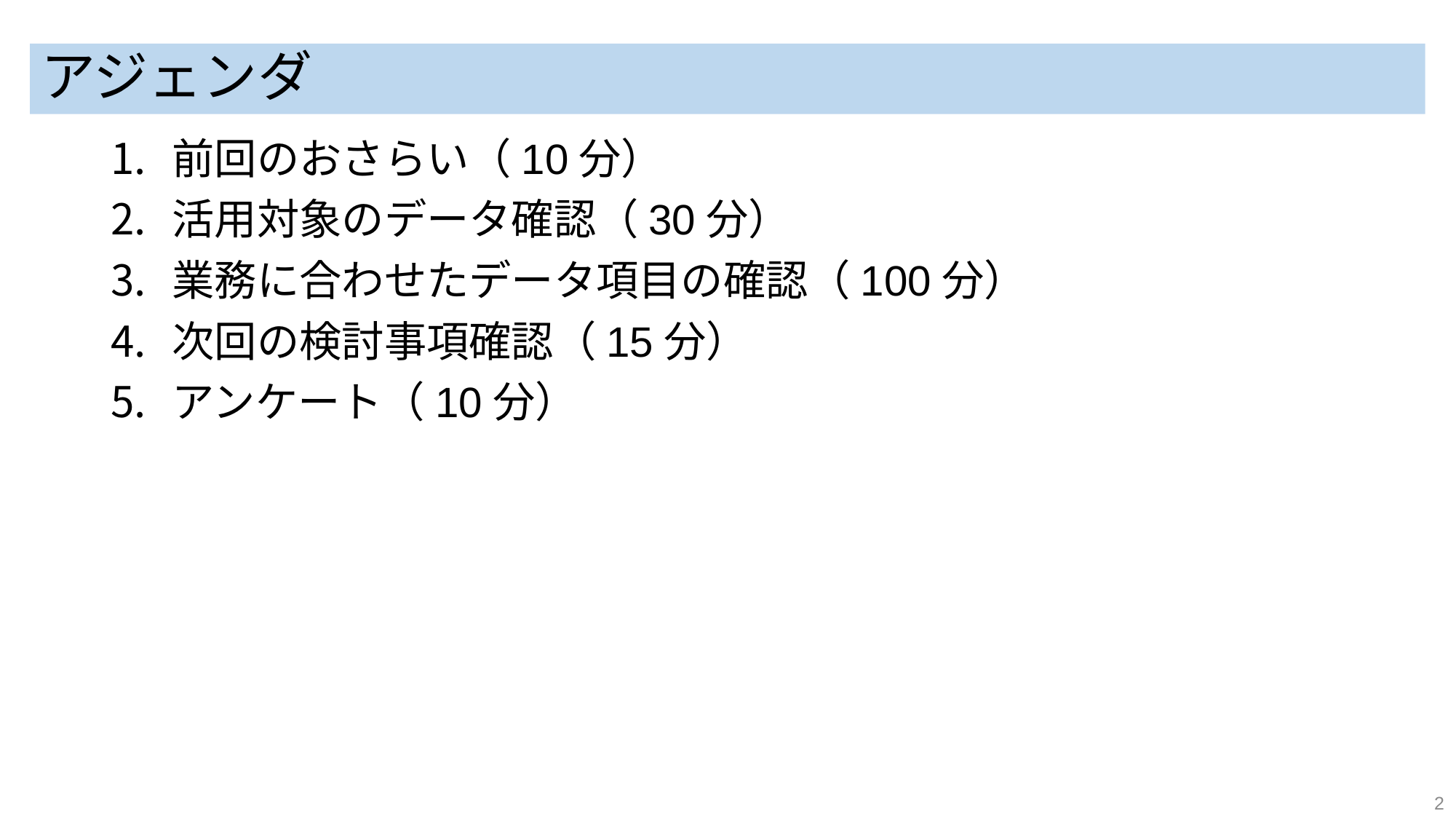

# アジェンダ
前回のおさらい（10分）
活用対象のデータ確認（30分）
業務に合わせたデータ項目の確認（100分）
次回の検討事項確認（15分）
アンケート（10分）
2